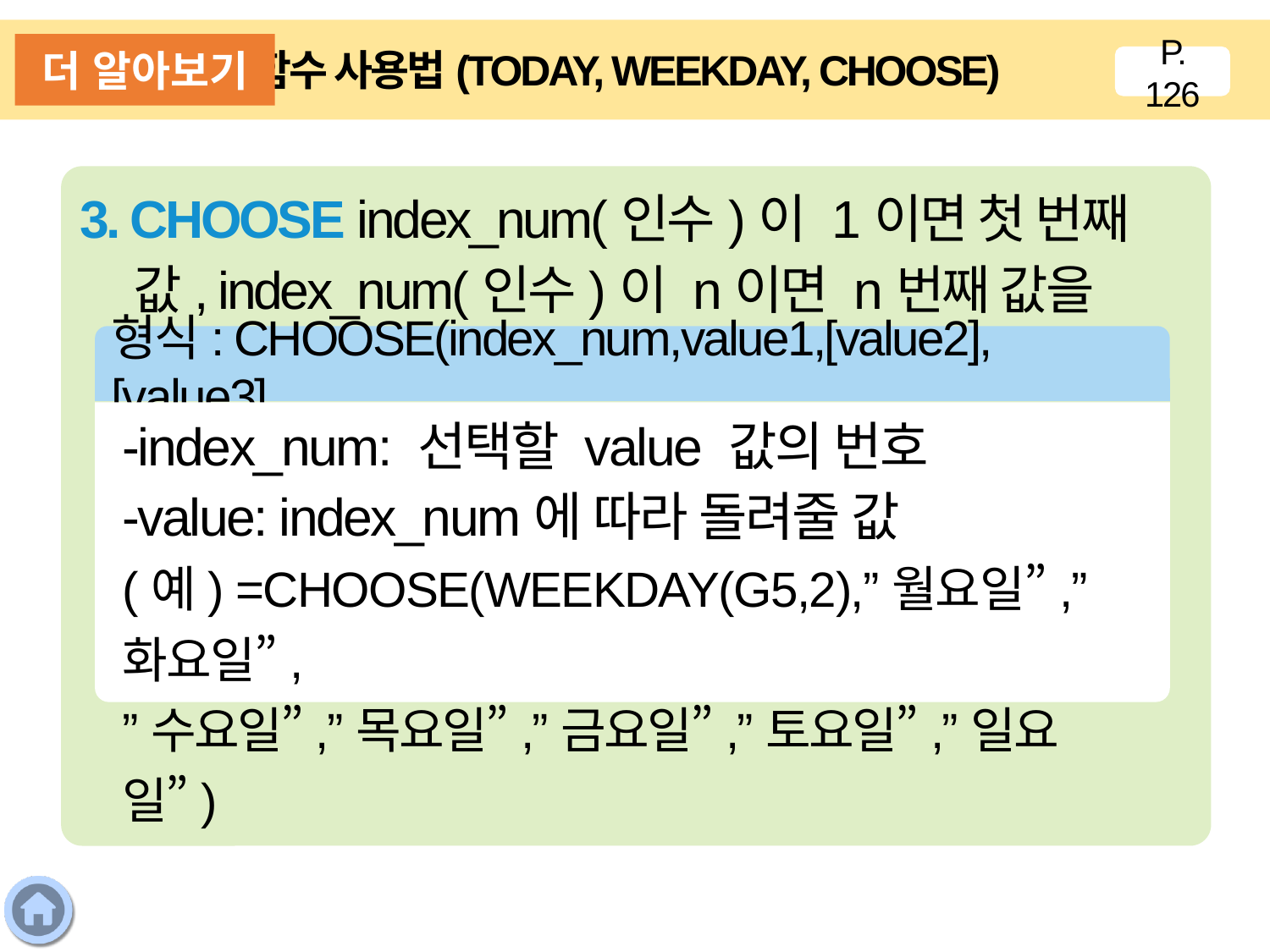

더 알아보기
함수 사용법(TODAY, WEEKDAY, CHOOSE)
P. 126
3. CHOOSE index_num(인수)이 1이면 첫 번째 값, index_num(인수)이 n이면 n번째 값을 표시한다.

형식: CHOOSE(index_num,value1,[value2],[value3],…
-index_num: 선택할 value 값의 번호
-value: index_num에 따라 돌려줄 값
(예) =CHOOSE(WEEKDAY(G5,2),”월요일”,”화요일”,
”수요일”,”목요일”,”금요일”,”토요일”,”일요일”)